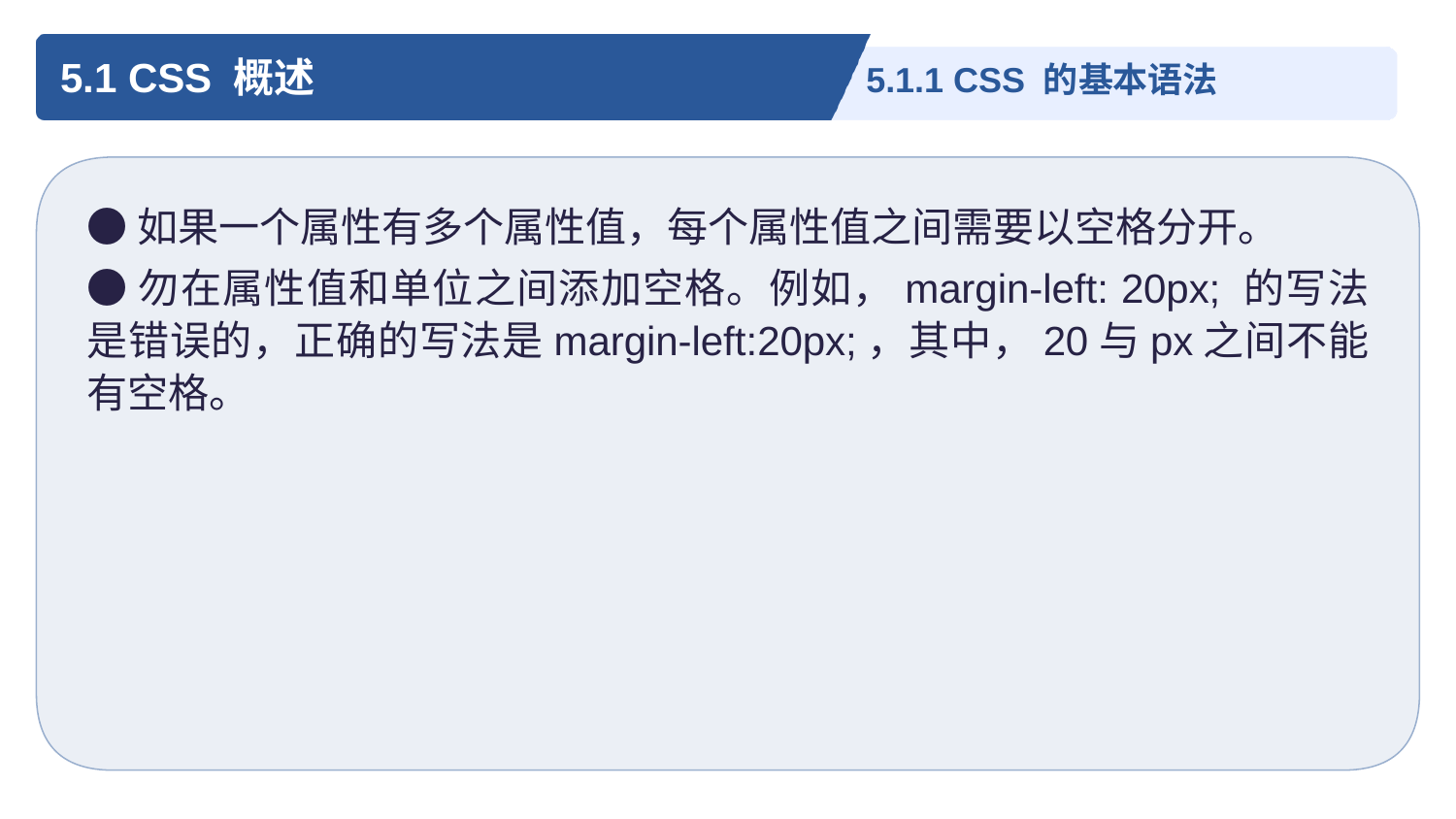

5.1 CSS 概述
5.1.1 CSS 的基本语法

●如果一个属性有多个属性值，每个属性值之间需要以空格分开。
●勿在属性值和单位之间添加空格。例如，margin-left: 20px; 的写法是错误的，正确的写法是margin-left:20px;，其中，20与px之间不能有空格。